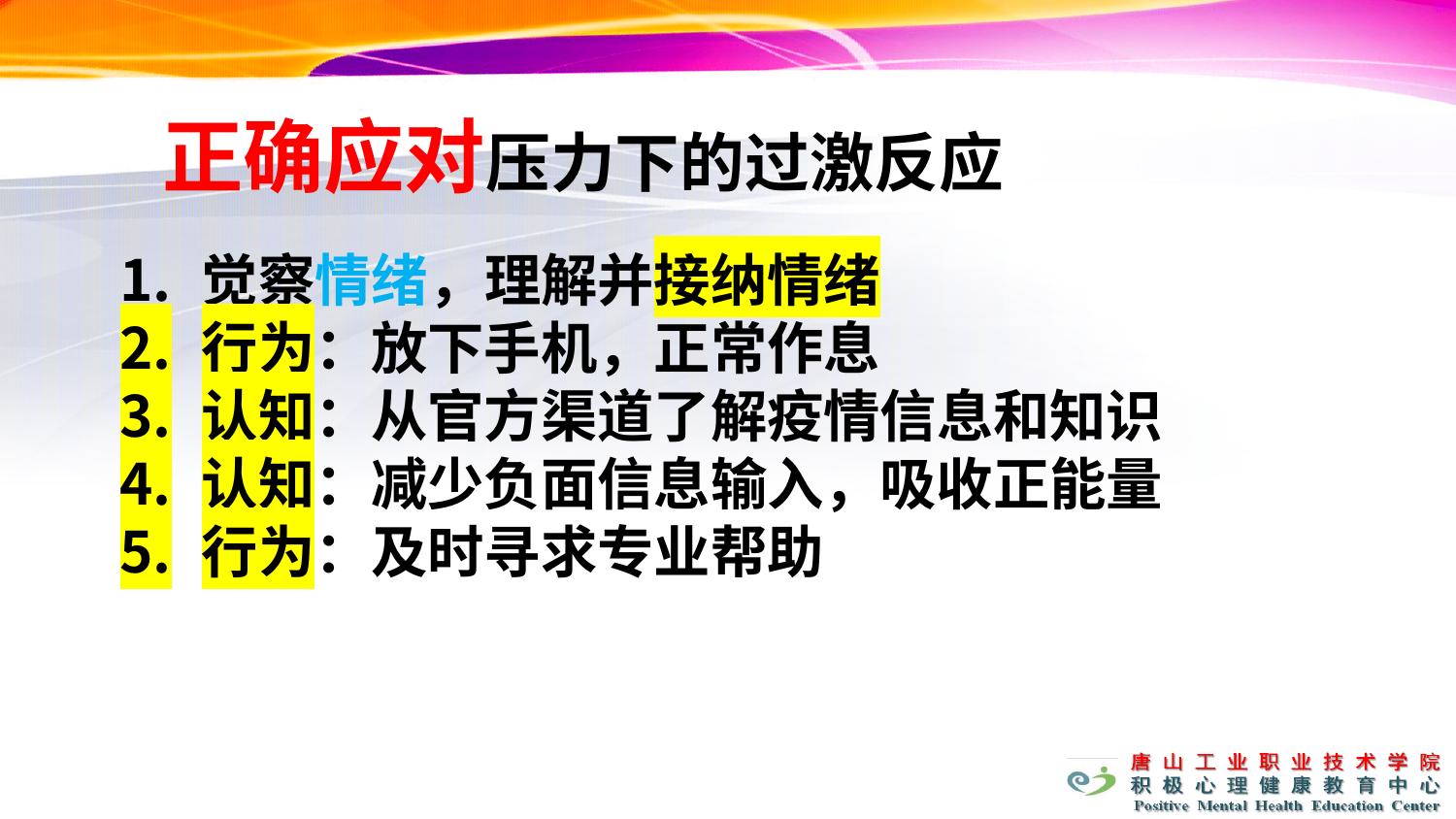

正确应对压力下的过激反应
觉察情绪，理解并接纳情绪
行为：放下手机，正常作息
认知：从官方渠道了解疫情信息和知识
认知：减少负面信息输入，吸收正能量
行为：及时寻求专业帮助